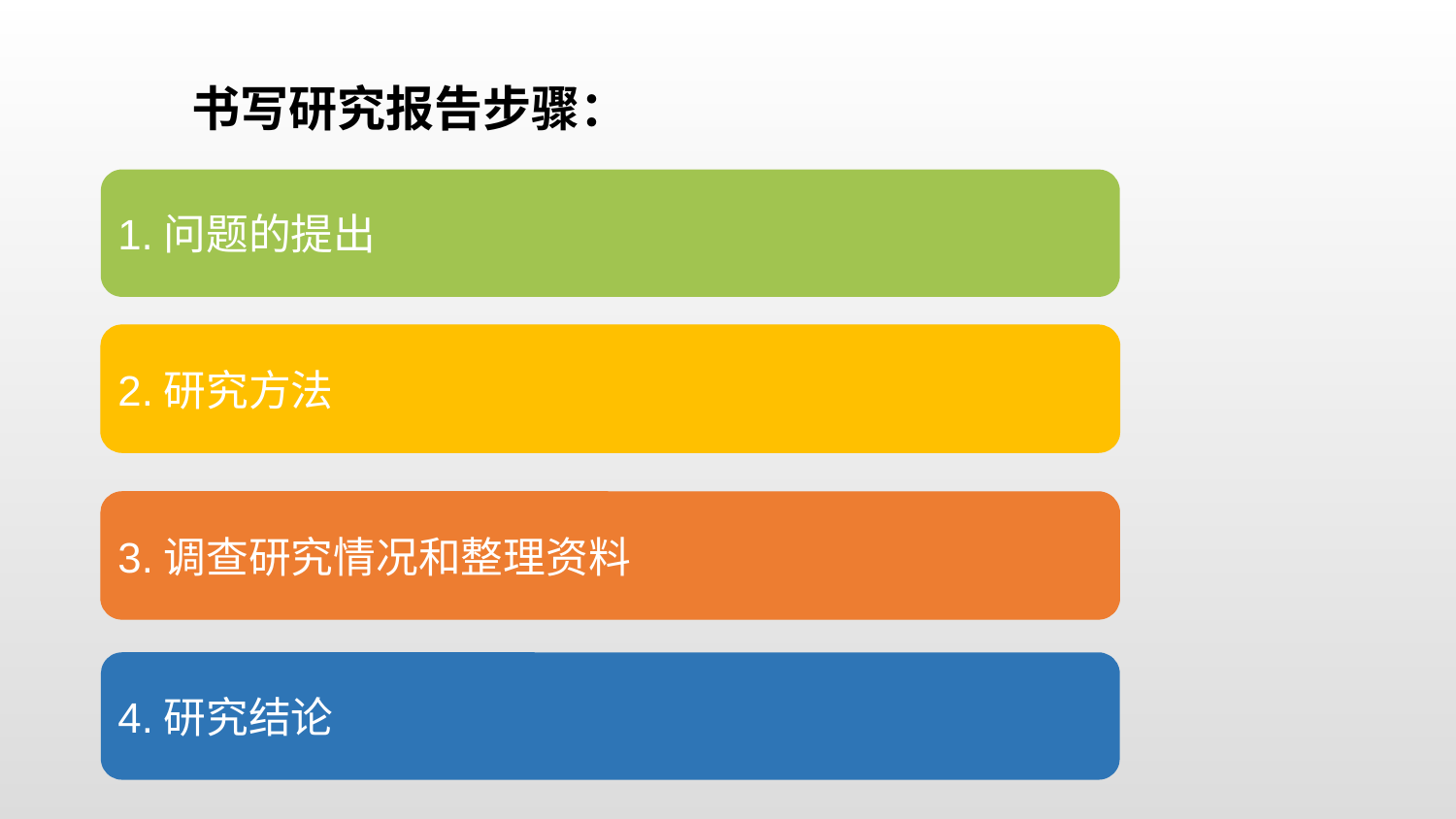

书写研究报告步骤：
1.问题的提出
2.研究方法
3.调查研究情况和整理资料
4.研究结论